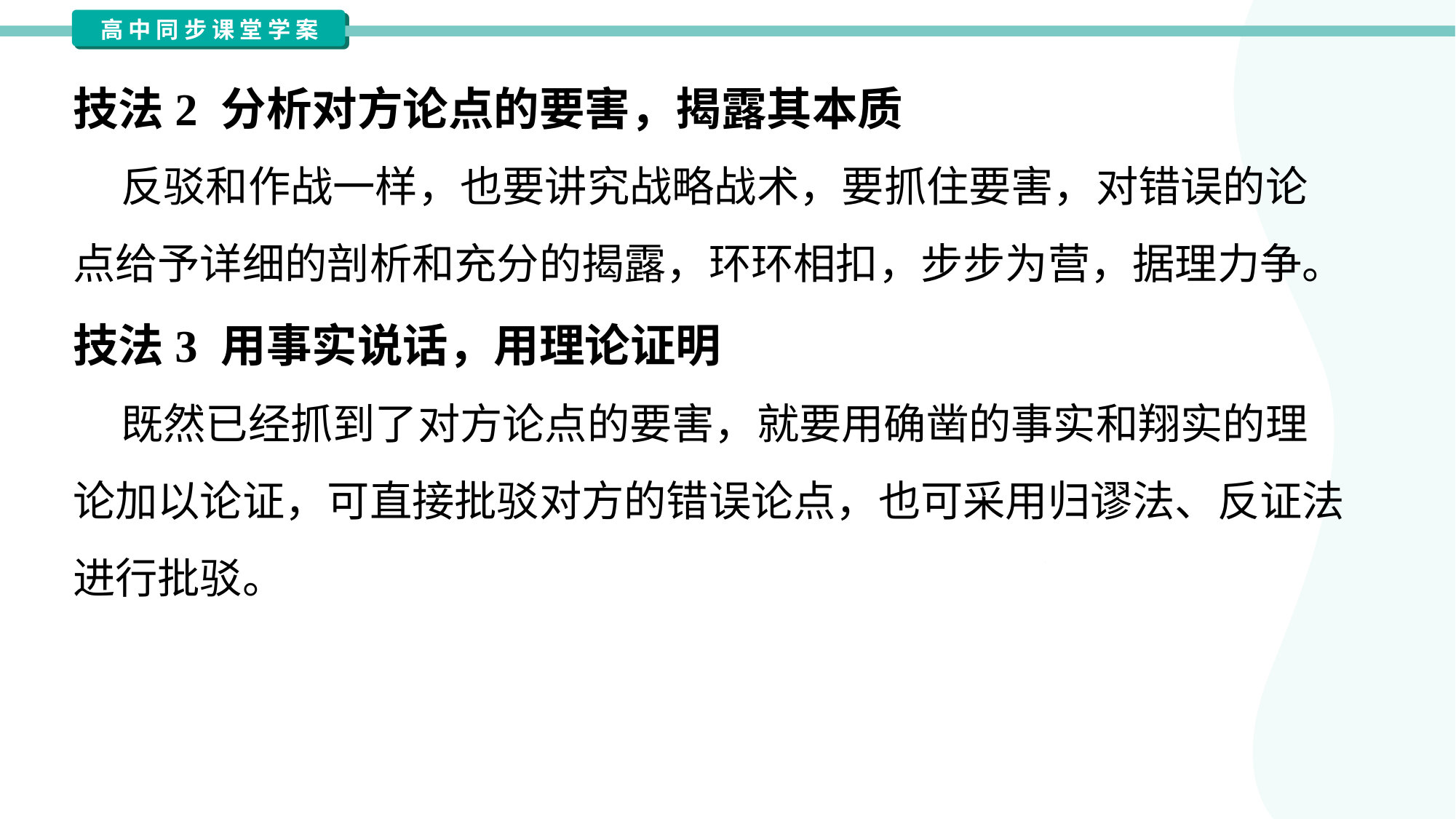

技法2 分析对方论点的要害，揭露其本质
    反驳和作战一样，也要讲究战略战术，要抓住要害，对错误的论
点给予详细的剖析和充分的揭露，环环相扣，步步为营，据理力争。
技法3 用事实说话，用理论证明
    既然已经抓到了对方论点的要害，就要用确凿的事实和翔实的理
论加以论证，可直接批驳对方的错误论点，也可采用归谬法、反证法
进行批驳。